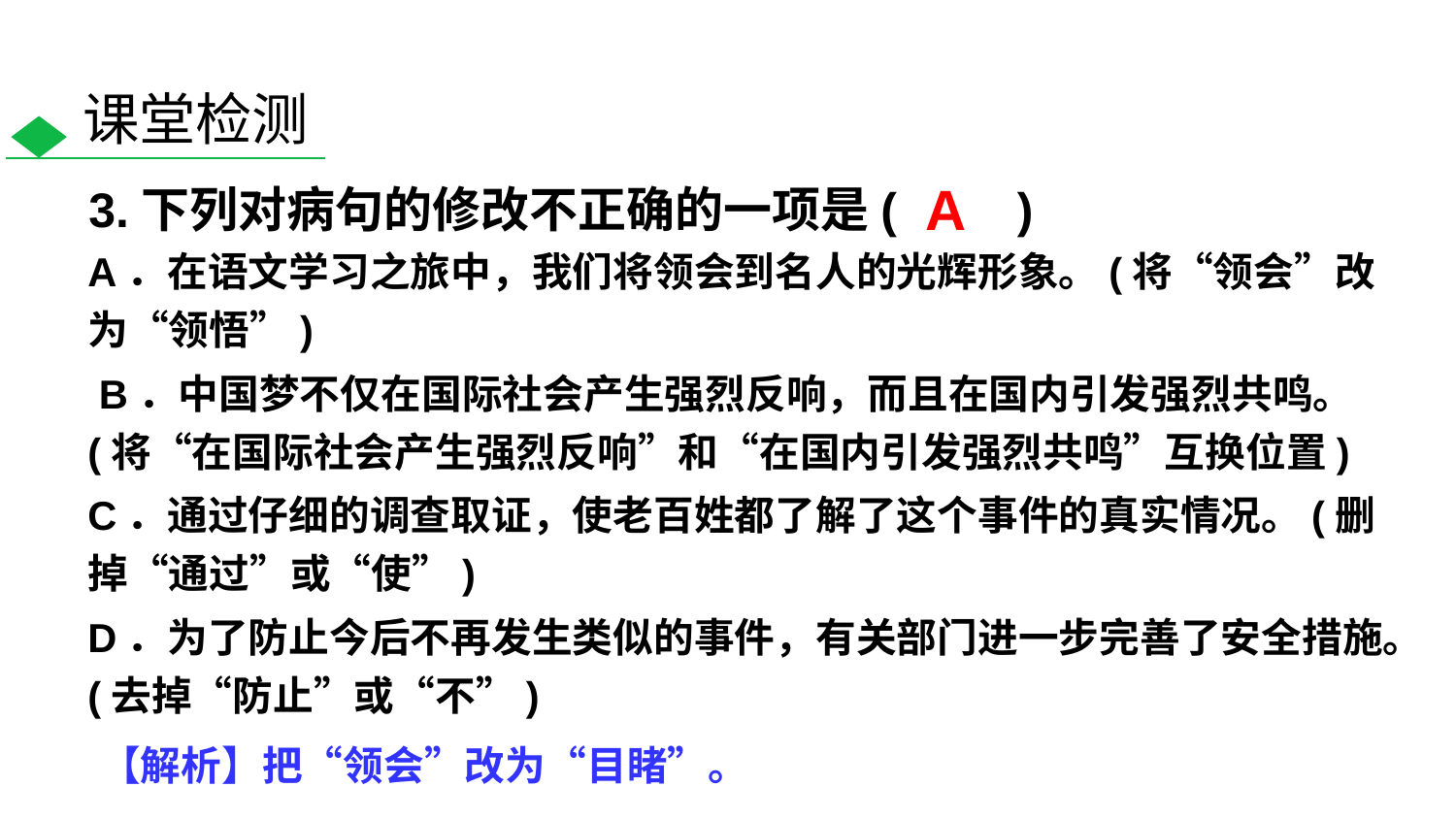

课堂检测

A
3.下列对病句的修改不正确的一项是(　　)
A．在语文学习之旅中，我们将领会到名人的光辉形象。(将“领会”改为“领悟”)
 B．中国梦不仅在国际社会产生强烈反响，而且在国内引发强烈共鸣。(将“在国际社会产生强烈反响”和“在国内引发强烈共鸣”互换位置)
C．通过仔细的调查取证，使老百姓都了解了这个事件的真实情况。(删掉“通过”或“使”)
D．为了防止今后不再发生类似的事件，有关部门进一步完善了安全措施。(去掉“防止”或“不”)
【解析】把“领会”改为“目睹”。